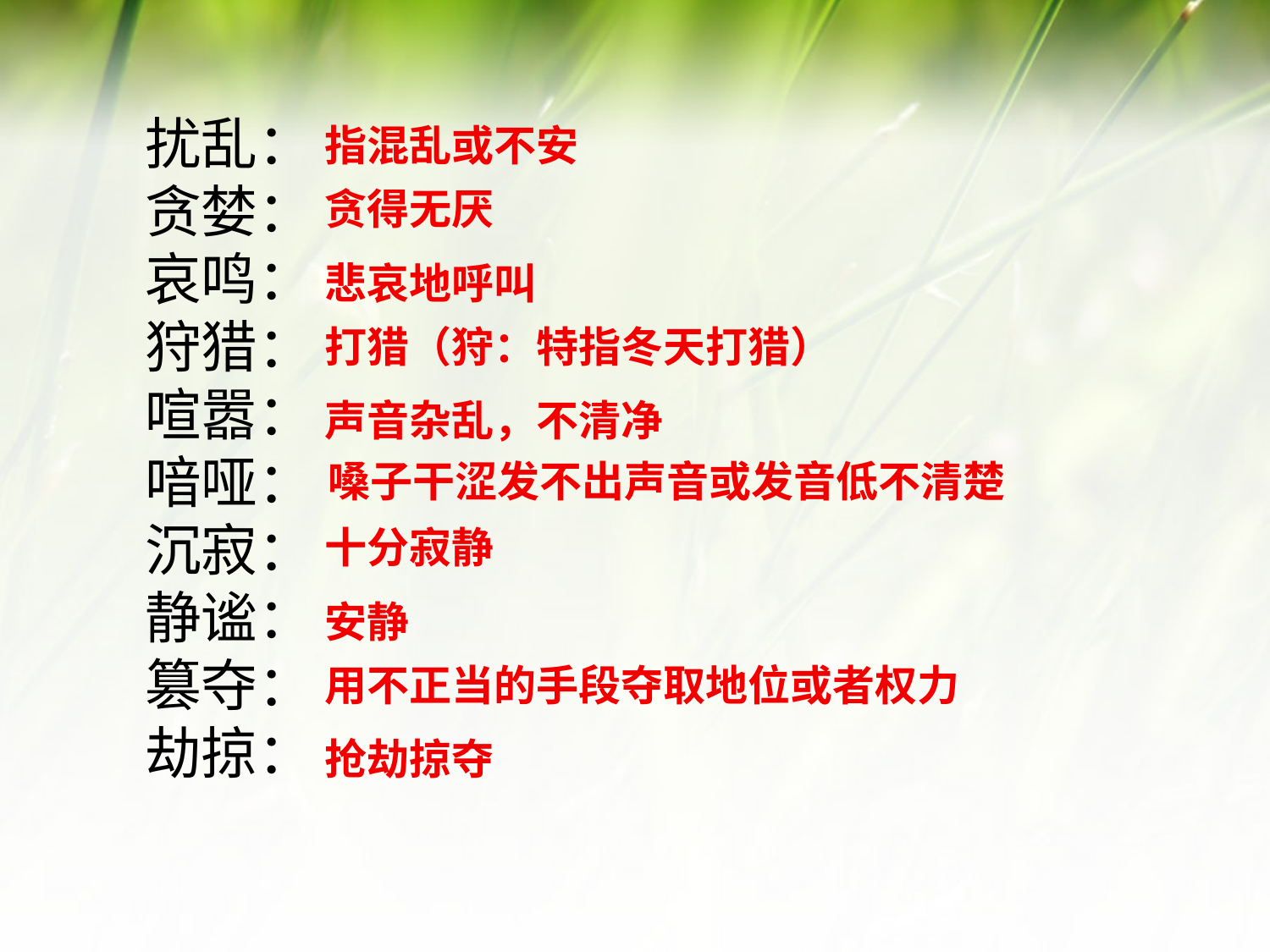

扰乱：
贪婪：
哀鸣：
狩猎：
喧嚣：
喑哑：
沉寂：
静谧：
篡夺：
劫掠：
指混乱或不安
贪得无厌
悲哀地呼叫
打猎（狩：特指冬天打猎）
声音杂乱，不清净
嗓子干涩发不出声音或发音低不清楚

十分寂静
安静
用不正当的手段夺取地位或者权力
抢劫掠夺